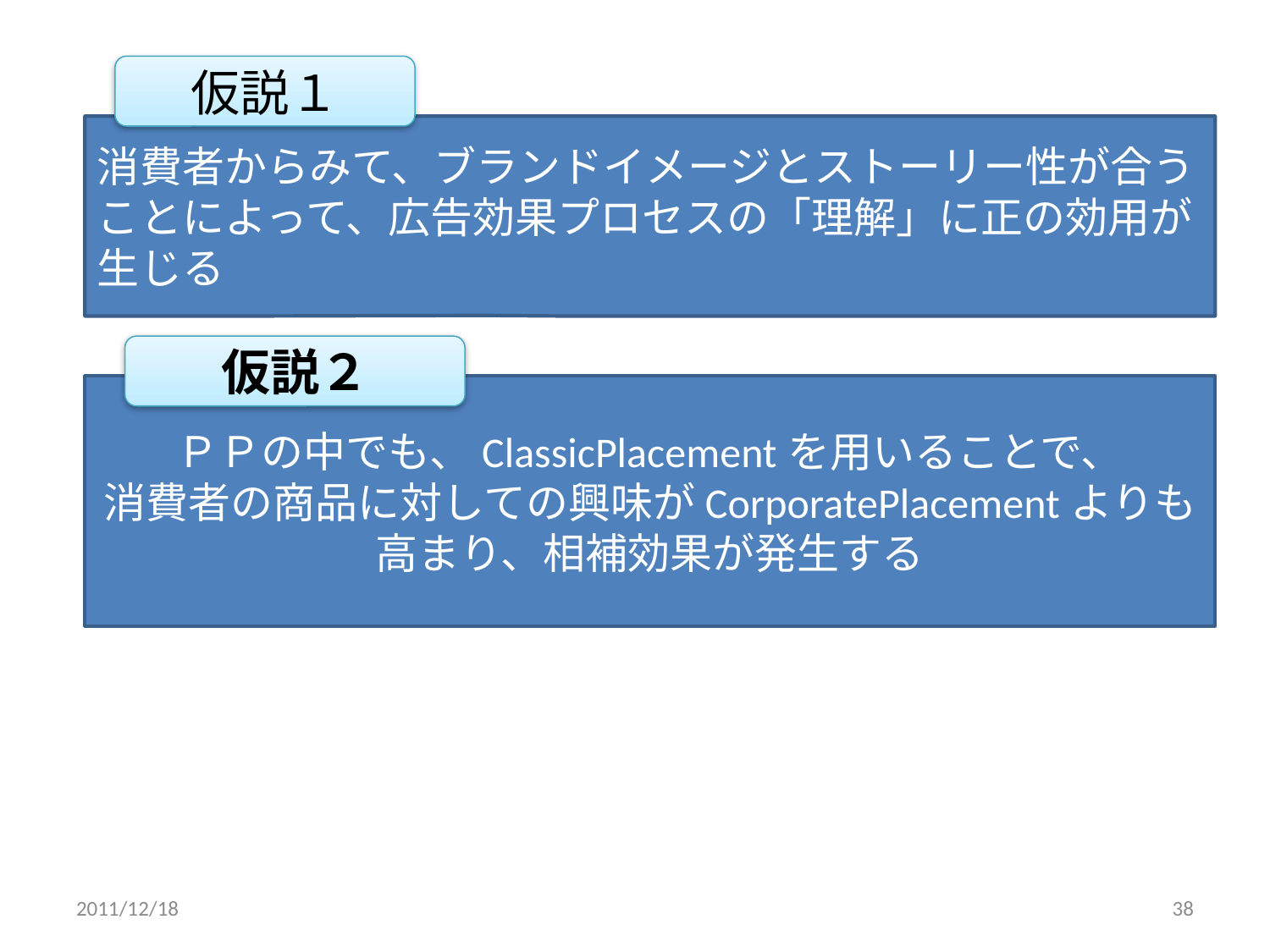

仮説１
消費者からみて、ブランドイメージとストーリー性が合うことによって、広告効果プロセスの「理解」に正の効用が生じる
仮説２
ＰＰの中でも、ClassicPlacementを用いることで、
消費者の商品に対しての興味がCorporatePlacementよりも高まり、相補効果が発生する
2011/12/18
38